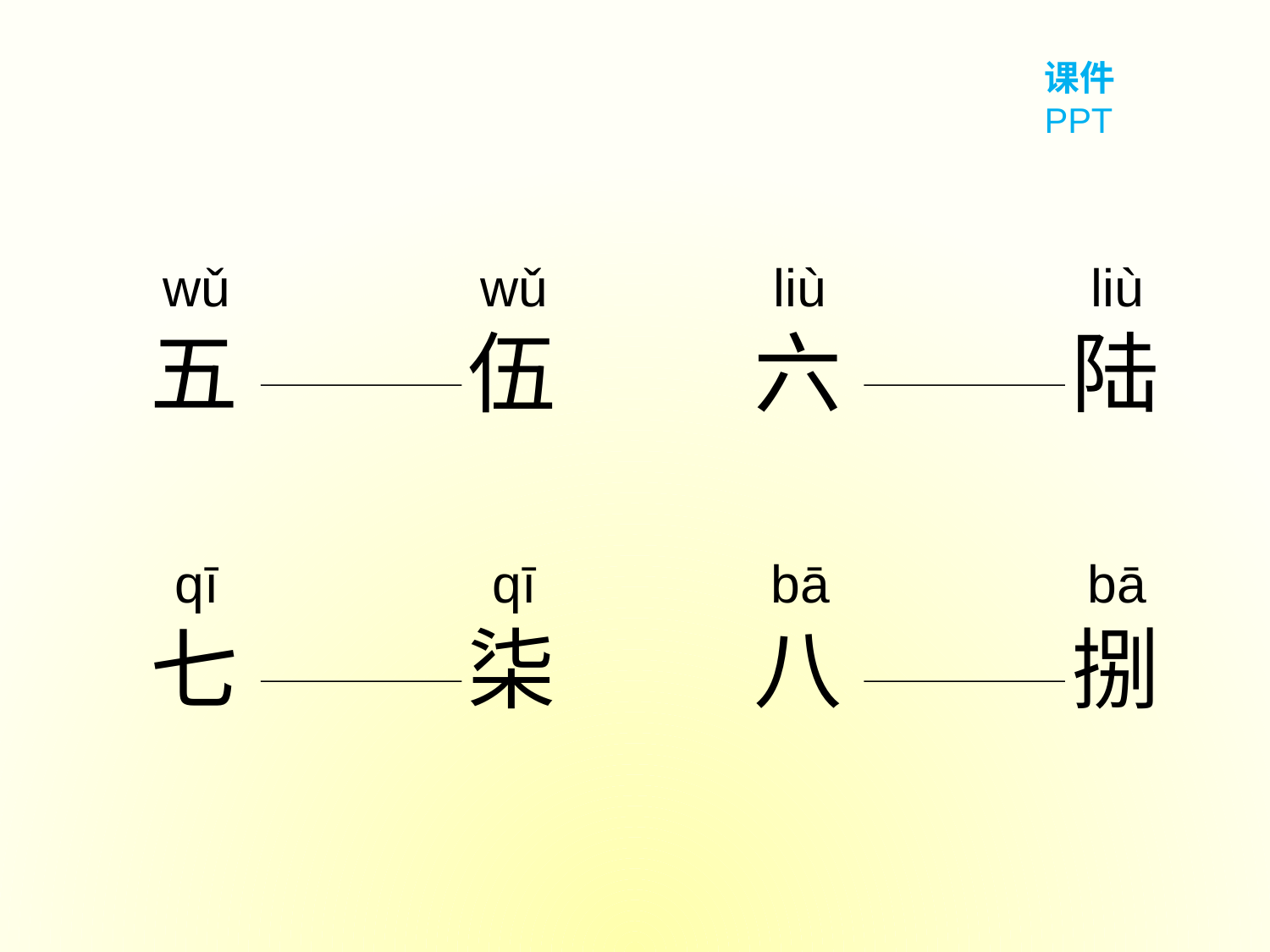

课件PPT
wǔ
wǔ
liù
liù
五
伍
六
陆

qī
qī
bā
bā
七
柒
八
捌